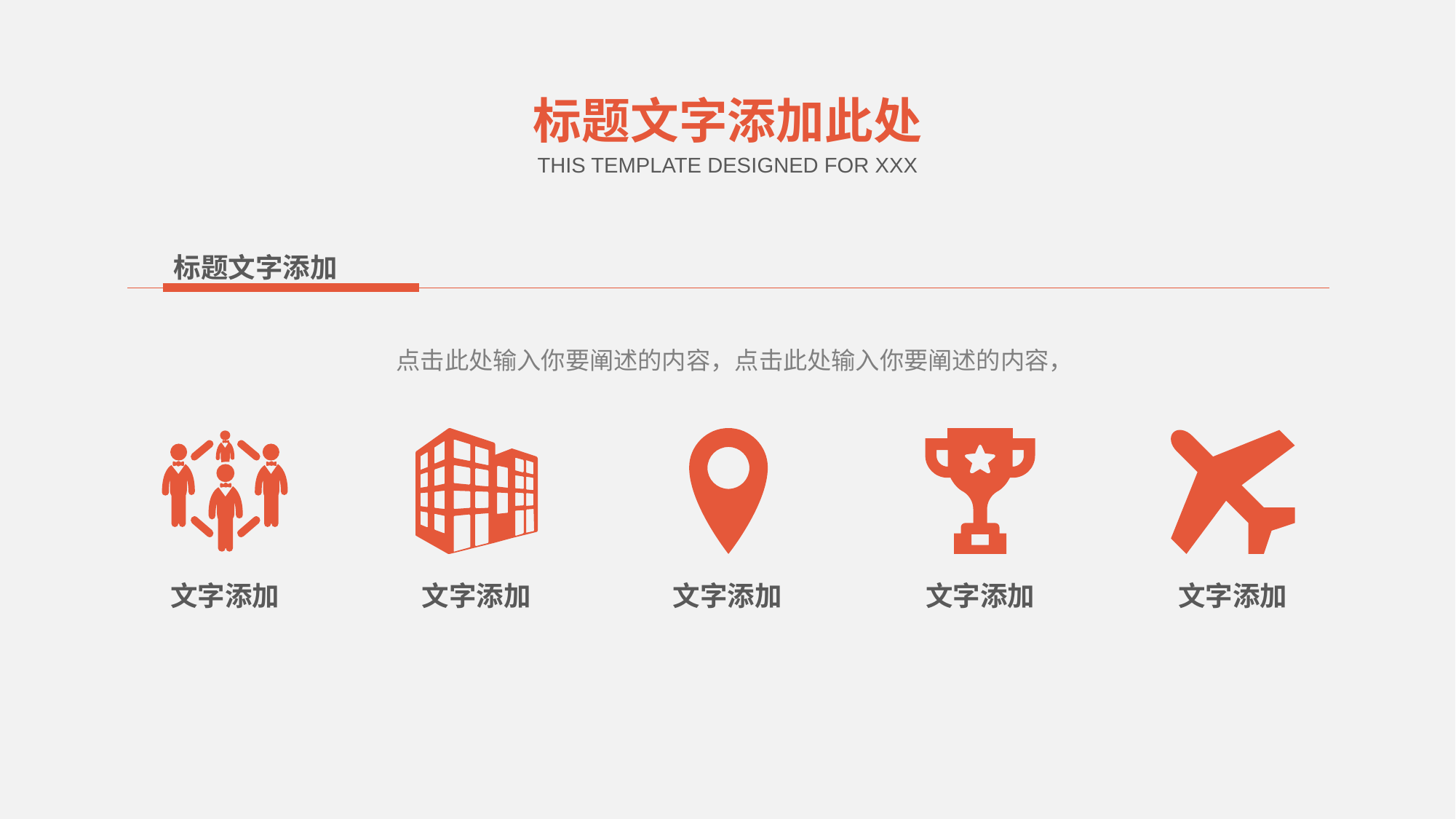

标题文字添加此处
THIS TEMPLATE DESIGNED FOR XXX
标题文字添加
点击此处输入你要阐述的内容，点击此处输入你要阐述的内容，

文字添加
文字添加
文字添加
文字添加
文字添加